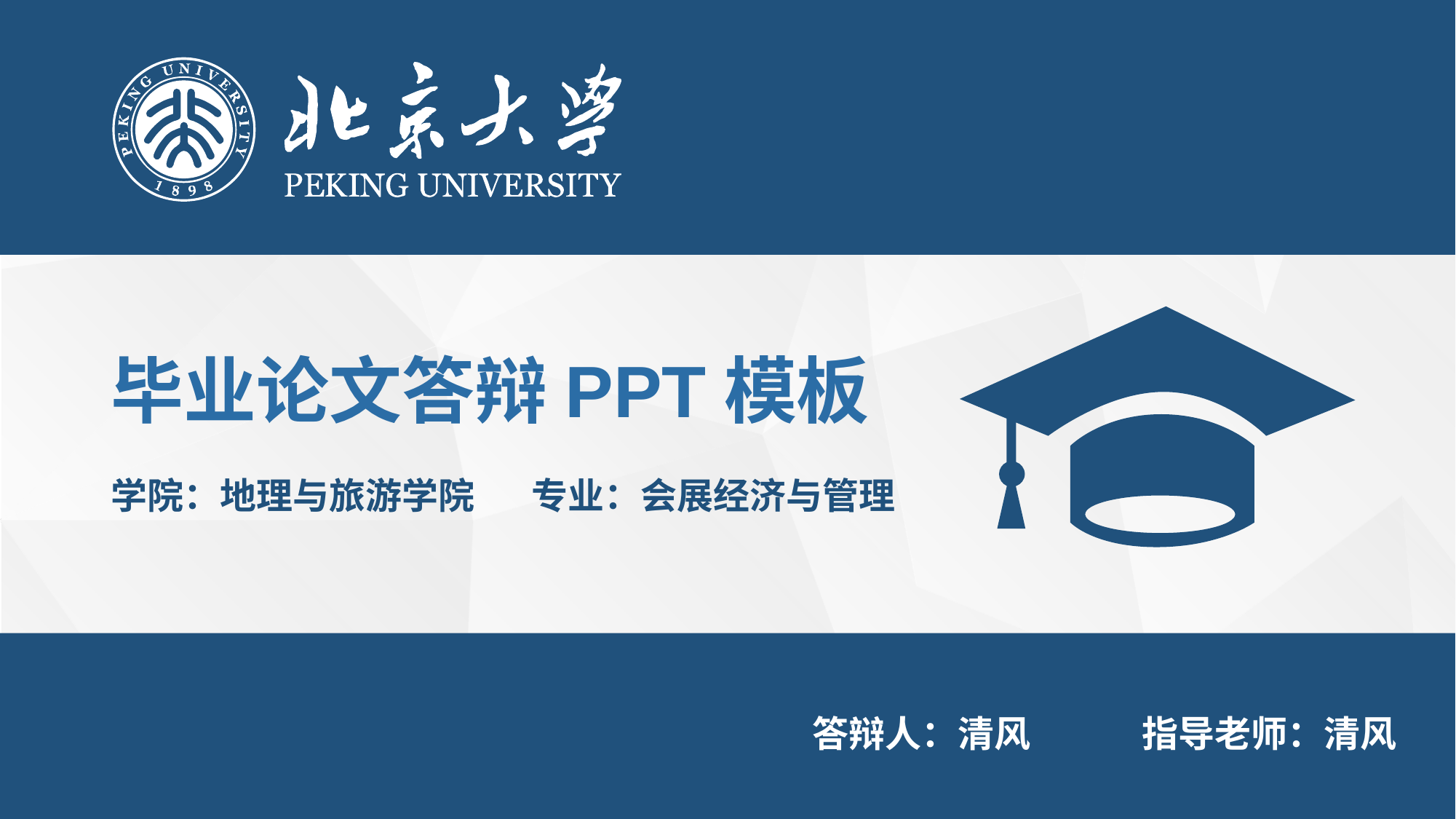

毕业论文答辩PPT模板

学院：地理与旅游学院

专业：会展经济与管理

答辩人：清风
指导老师：清风